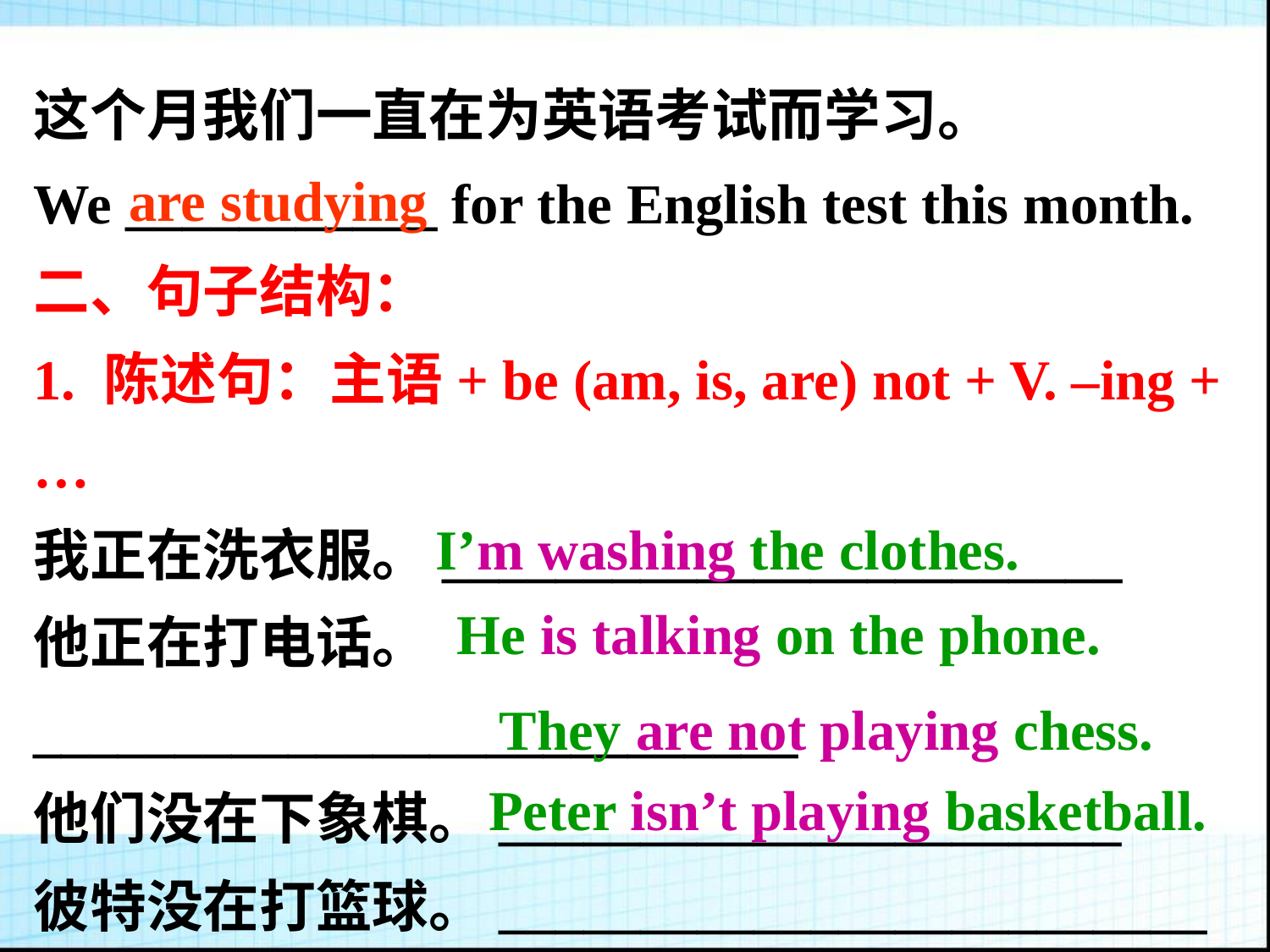

这个月我们一直在为英语考试而学习。
We ___________ for the English test this month.
二、句子结构：
1. 陈述句：主语+ be (am, is, are) not + V. –ing +…
我正在洗衣服。________________________
他正在打电话。  ___________________________
他们没在下象棋。______________________
彼特没在打篮球。_________________________
are studying
I’m washing the clothes.
He is talking on the phone.
They are not playing chess.
Peter isn’t playing basketball.